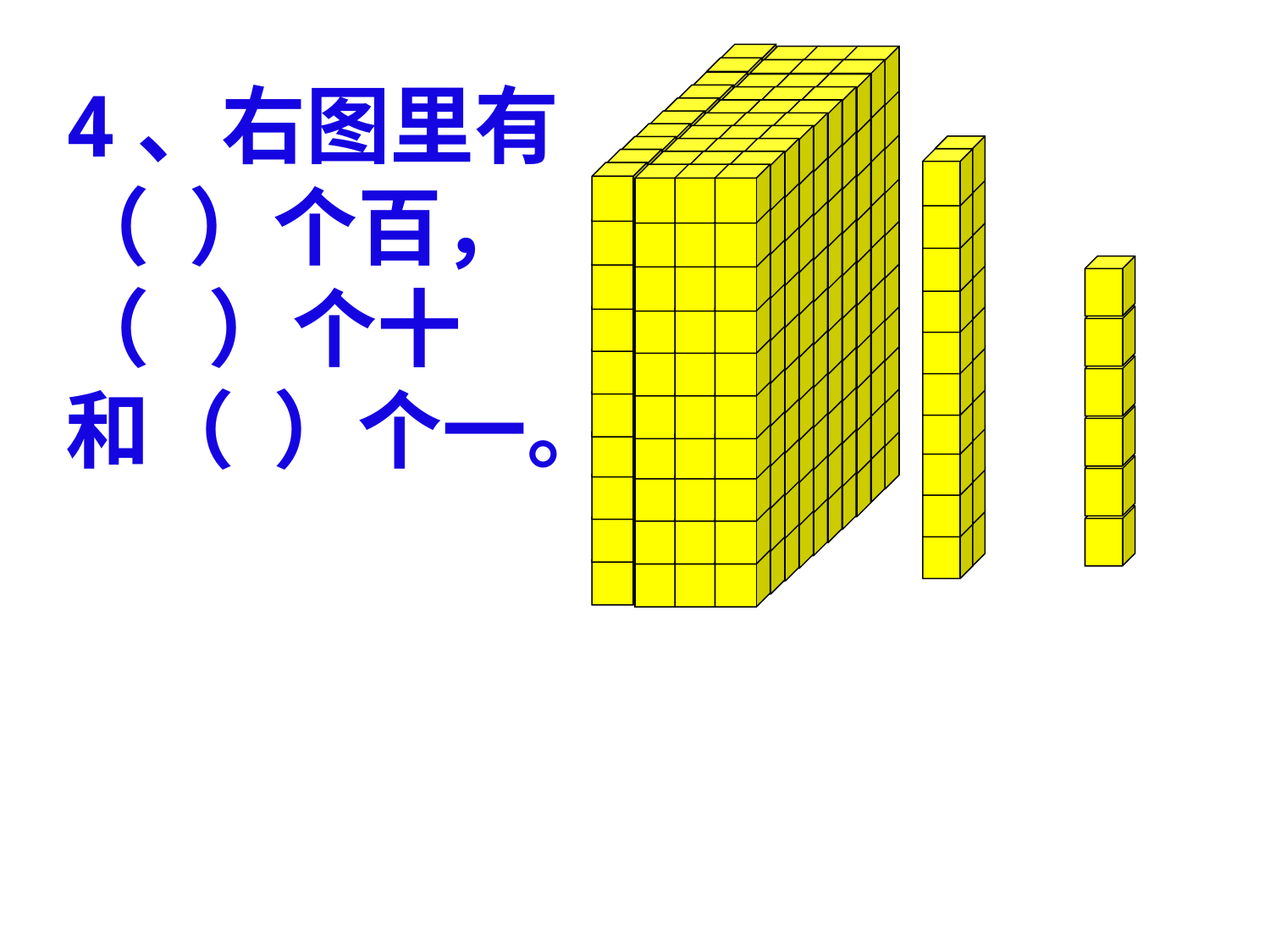

4、右图里有
（  ）个百，
（   ）个十
和（  ）个一。